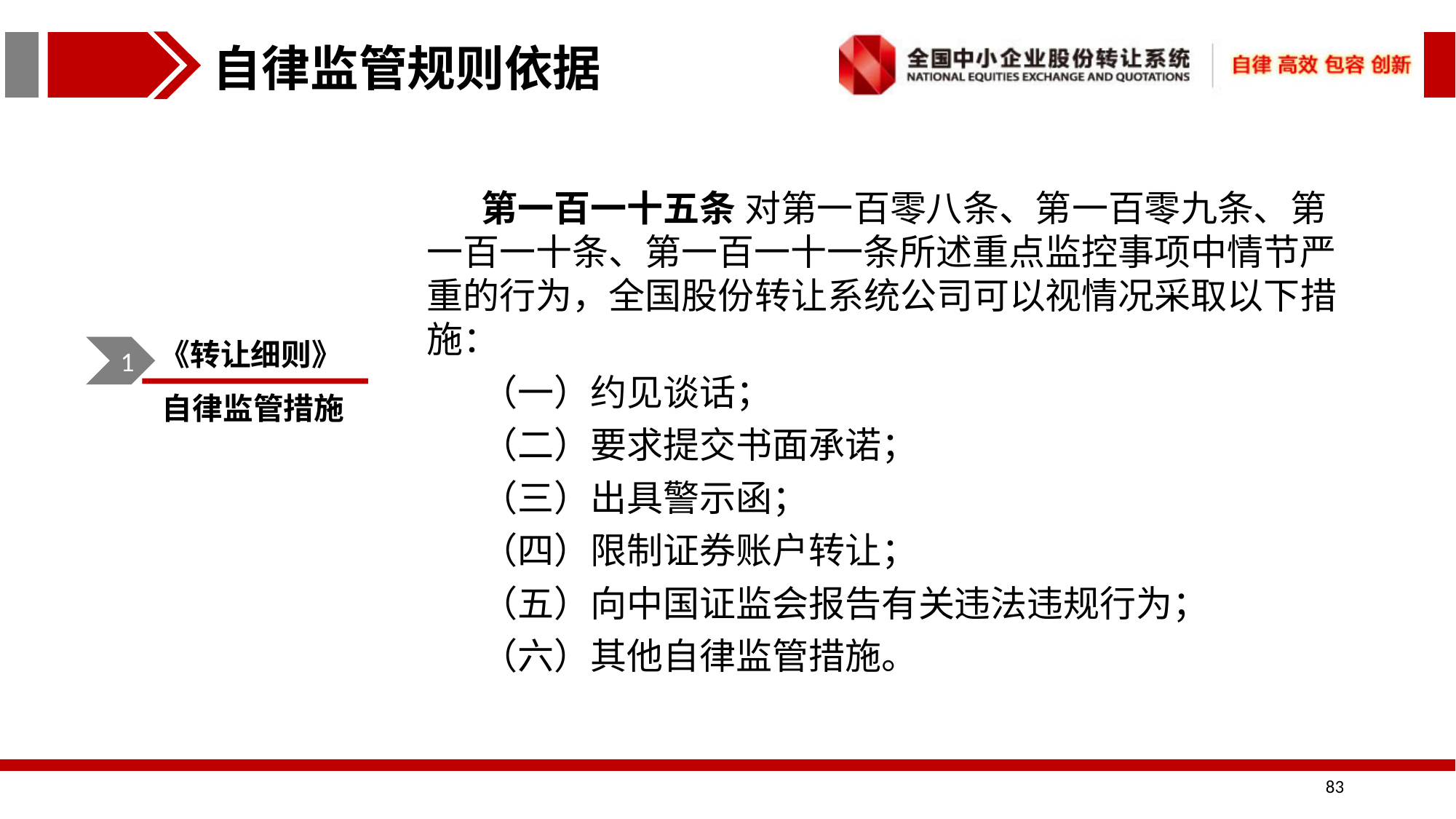

自律监管规则依据
第一百一十五条 对第一百零八条、第一百零九条、第一百一十条、第一百一十一条所述重点监控事项中情节严重的行为，全国股份转让系统公司可以视情况采取以下措施：
（一）约见谈话；
（二）要求提交书面承诺；
（三）出具警示函；
（四）限制证券账户转让；
（五）向中国证监会报告有关违法违规行为；
（六）其他自律监管措施。
《转让细则》
1

自律监管措施
83